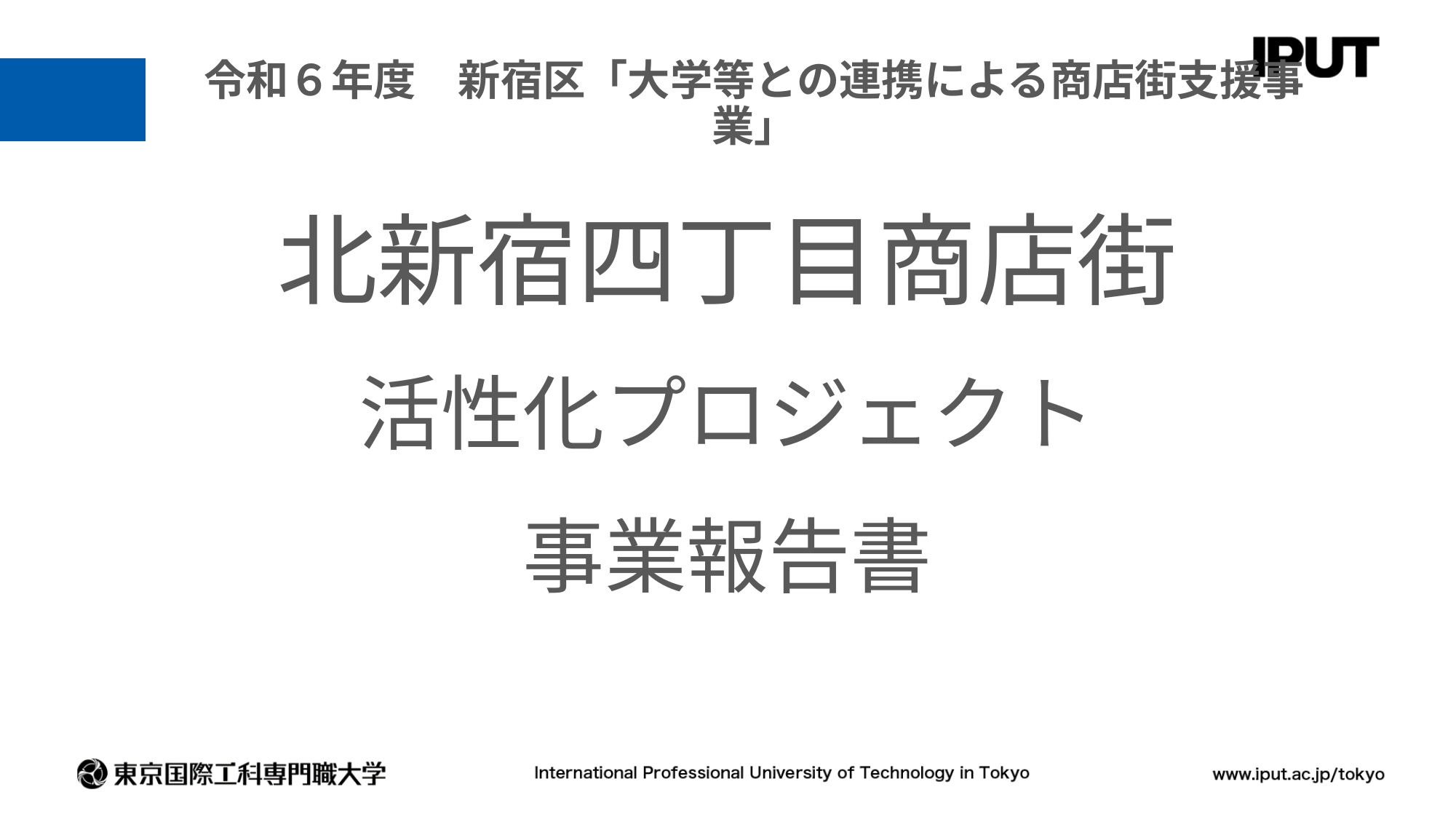

# 令和６年度　新宿区「大学等との連携による商店街支援事業」
北新宿四丁目商店街
活性化プロジェクト
事業報告書